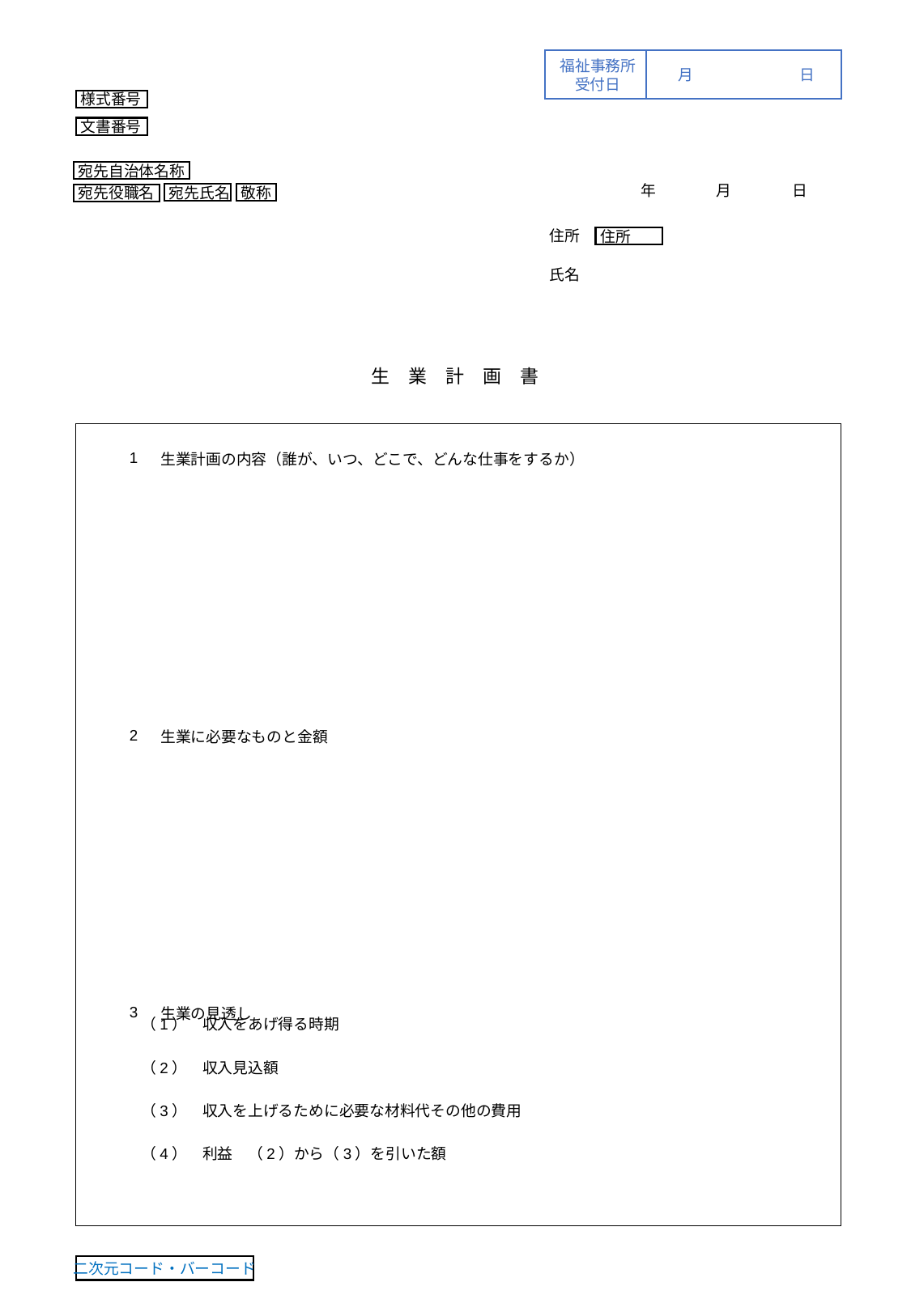

福祉事務所
受付日
月	日
様式番号
文書番号
宛先自治体名称
敬称
宛先氏名
宛先役職名
　　　　　　年　　　　月　　　　日
住所
氏名
住所
|  |  |  |  |  |  |  |  |  |  |
| --- | --- | --- | --- | --- | --- | --- | --- | --- | --- |
|  |  |  |  |  |  |  |  |  |  |
|  |  |  |  |  |  |  |  |  |  |
|  |  |  |  |  |  |  |  |  |  |
|  |  |  |  |  |  |  |  |  |  |
|  |  |  |  |  |  |  |  |  |  |
|  |  |  |  |  |  |  |  |  |  |
|  | 1 | 生業計画の内容（誰が、いつ、どこで、どんな仕事をするか） |  |  |  |  |  |  |  |
|  |  |  |  |  |  |  |  |  |  |
|  |  |  |  |  |  |  |  |  |  |
|  |  |  |  |  |  |  |  |  |  |
|  |  |  |  |  |  |  |  |  |  |
|  |  |  |  |  |  |  |  |  |  |
|  |  |  |  |  |  |  |  |  |  |
|  |  |  |  |  |  |  |  |  |  |
|  |  |  |  |  |  |  |  |  |  |
|  |  |  |  |  |  |  |  |  |  |
|  |  |  |  |  |  |  |  |  |  |
|  | 2 | 生業に必要なものと金額 |  |  |  |  |  |  |  |
|  |  |  |  |  |  |  |  |  |  |
|  |  |  |  |  |  |  |  |  |  |
|  |  |  |  |  |  |  |  |  |  |
|  |  |  |  |  |  |  |  |  |  |
|  |  |  |  |  |  |  |  |  |  |
|  |  |  |  |  |  |  |  |  |  |
|  |  |  |  |  |  |  |  |  |  |
|  |  |  |  |  |  |  |  |  |  |
|  |  |  |  |  |  |  |  |  |  |
|  |  |  |  |  |  |  |  |  |  |
|  | 3 | 生業の見透し |  |  |  |  |  |  |  |
|  |  |  |  |  |  |  |  |  |  |
|  |  |  |  |  |  |  |  |  |  |
|  |  |  |  |  |  |  |  |  |  |
|  |  |  |  |  |  |  |  |  |  |
|  |  |  |  |  |  |  |  |  |  |
|  |  |  |  |  |  |  |  |  |  |
|  |  |  |  |  |  |  |  |  |  |
|  |  |  |  |  |  |  |  |  |  |
生　業　計　画　書
（1）　収入をあげ得る時期
（2）　収入見込額
（3）　収入を上げるために必要な材料代その他の費用
（4）　利益　（2）から（3）を引いた額
二次元コード・バーコード